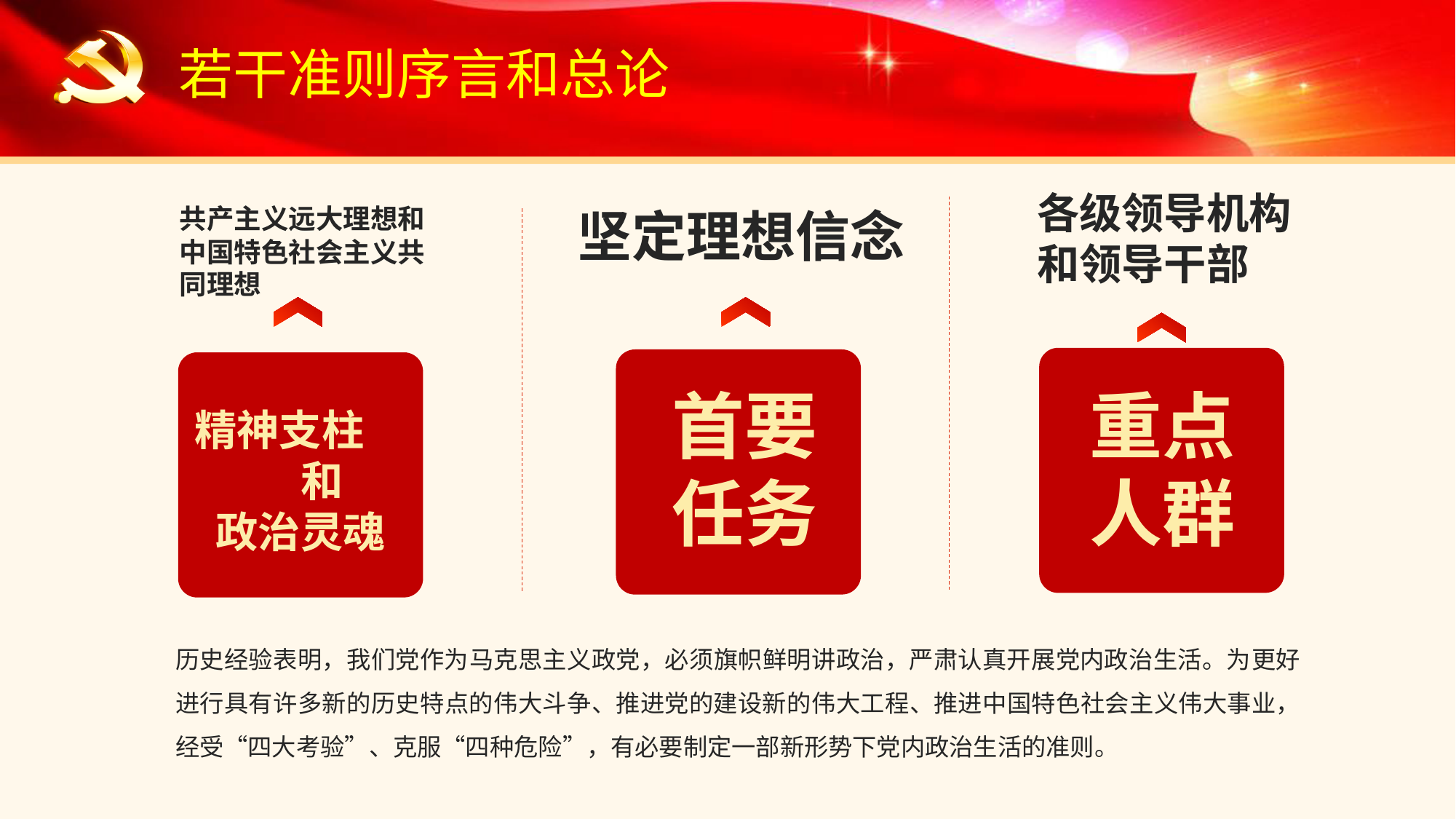

若干准则序言和总论
各级领导机构
和领导干部
共产主义远大理想和中国特色社会主义共同理想
坚定理想信念

首要任务
重点人群
精神支柱     和
政治灵魂
历史经验表明，我们党作为马克思主义政党，必须旗帜鲜明讲政治，严肃认真开展党内政治生活。为更好进行具有许多新的历史特点的伟大斗争、推进党的建设新的伟大工程、推进中国特色社会主义伟大事业，经受“四大考验”、克服“四种危险”，有必要制定一部新形势下党内政治生活的准则。